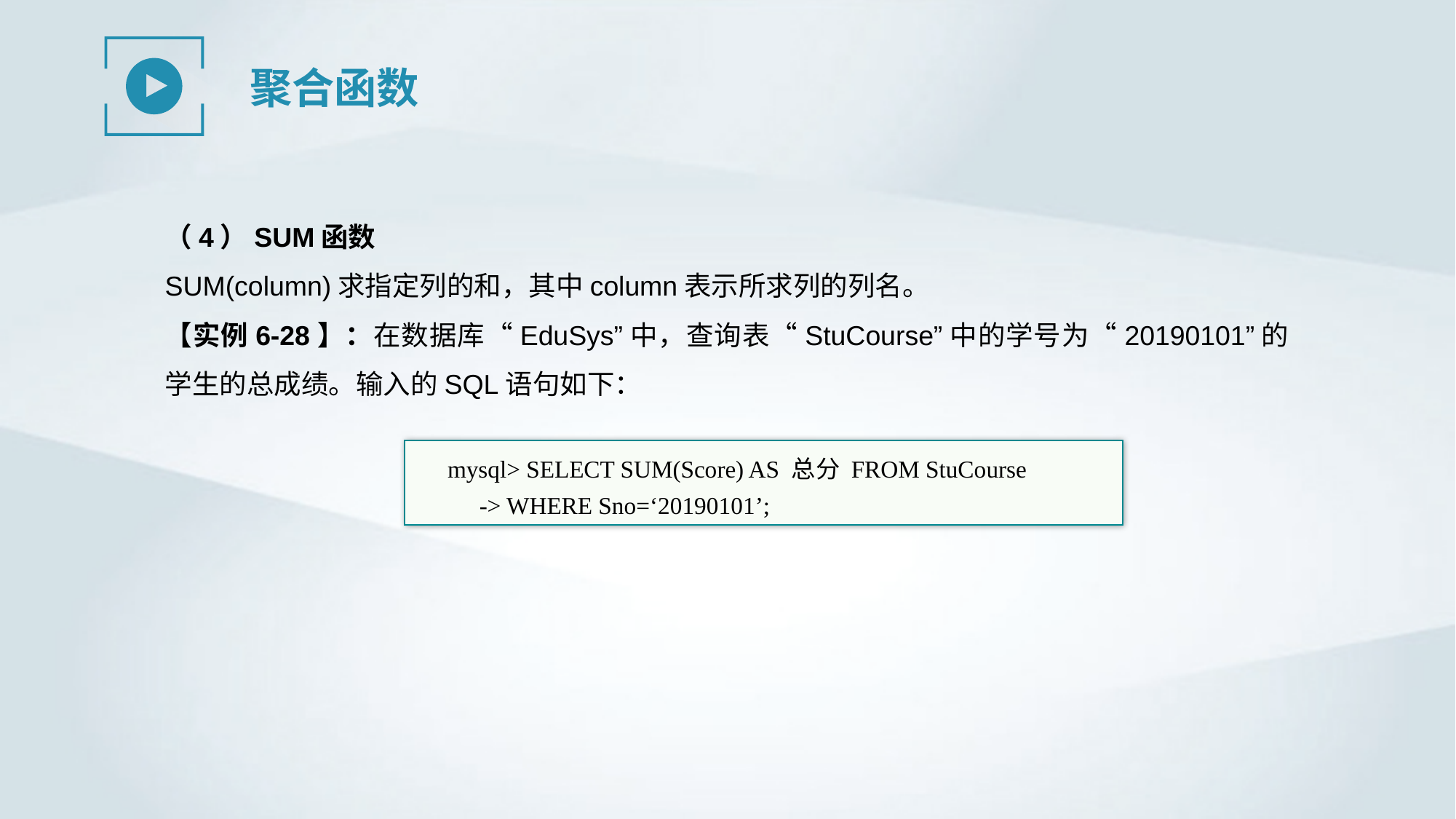

聚合函数
（4）SUM函数
SUM(column)求指定列的和，其中column表示所求列的列名。
【实例6-28】：在数据库“EduSys”中，查询表“StuCourse”中的学号为“20190101”的学生的总成绩。输入的SQL语句如下：
mysql> SELECT SUM(Score) AS 总分 FROM StuCourse
-> WHERE Sno=‘20190101’;